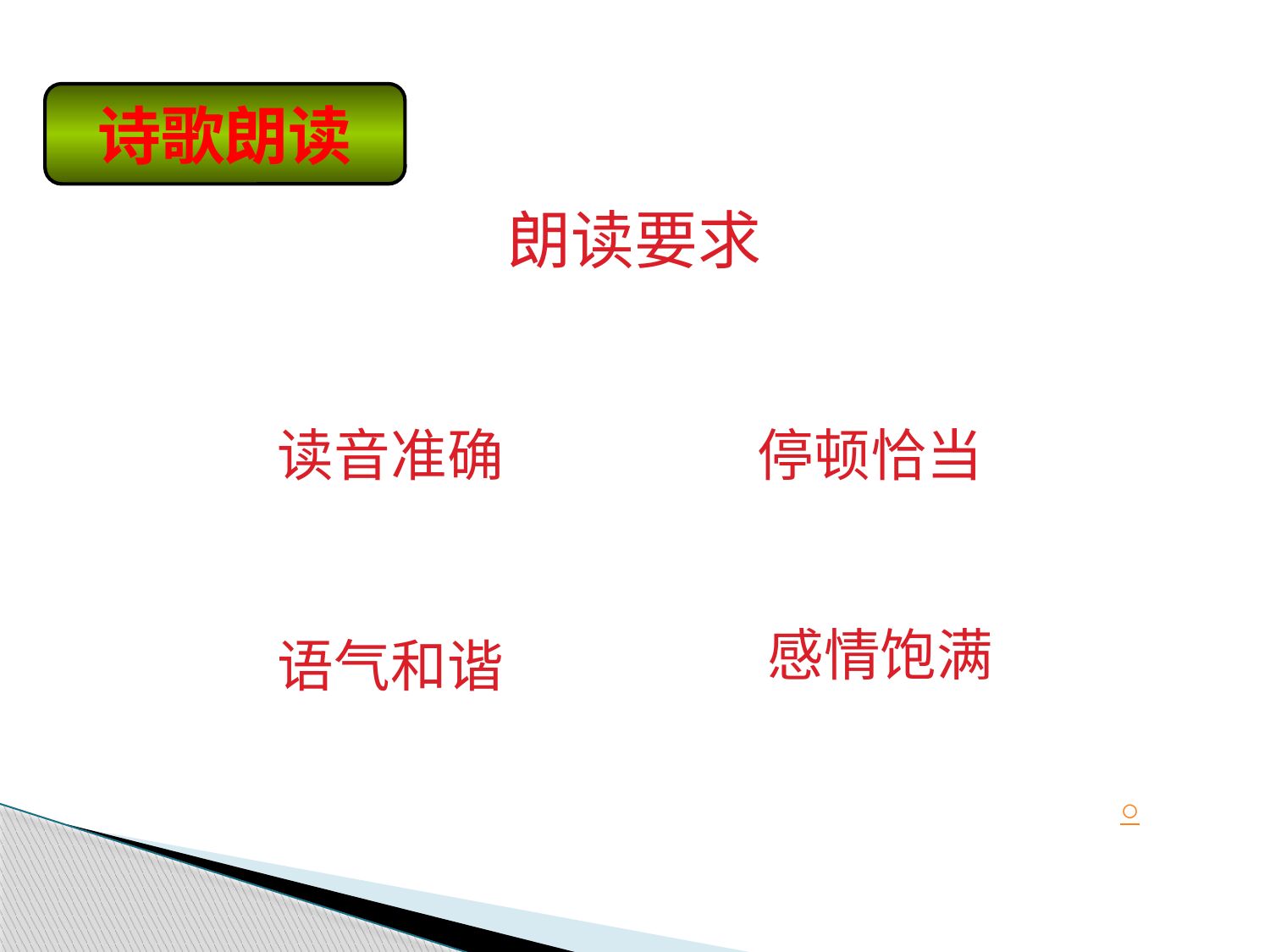

诗歌朗读
朗读要求
读音准确
停顿恰当
感情饱满
语气和谐
○